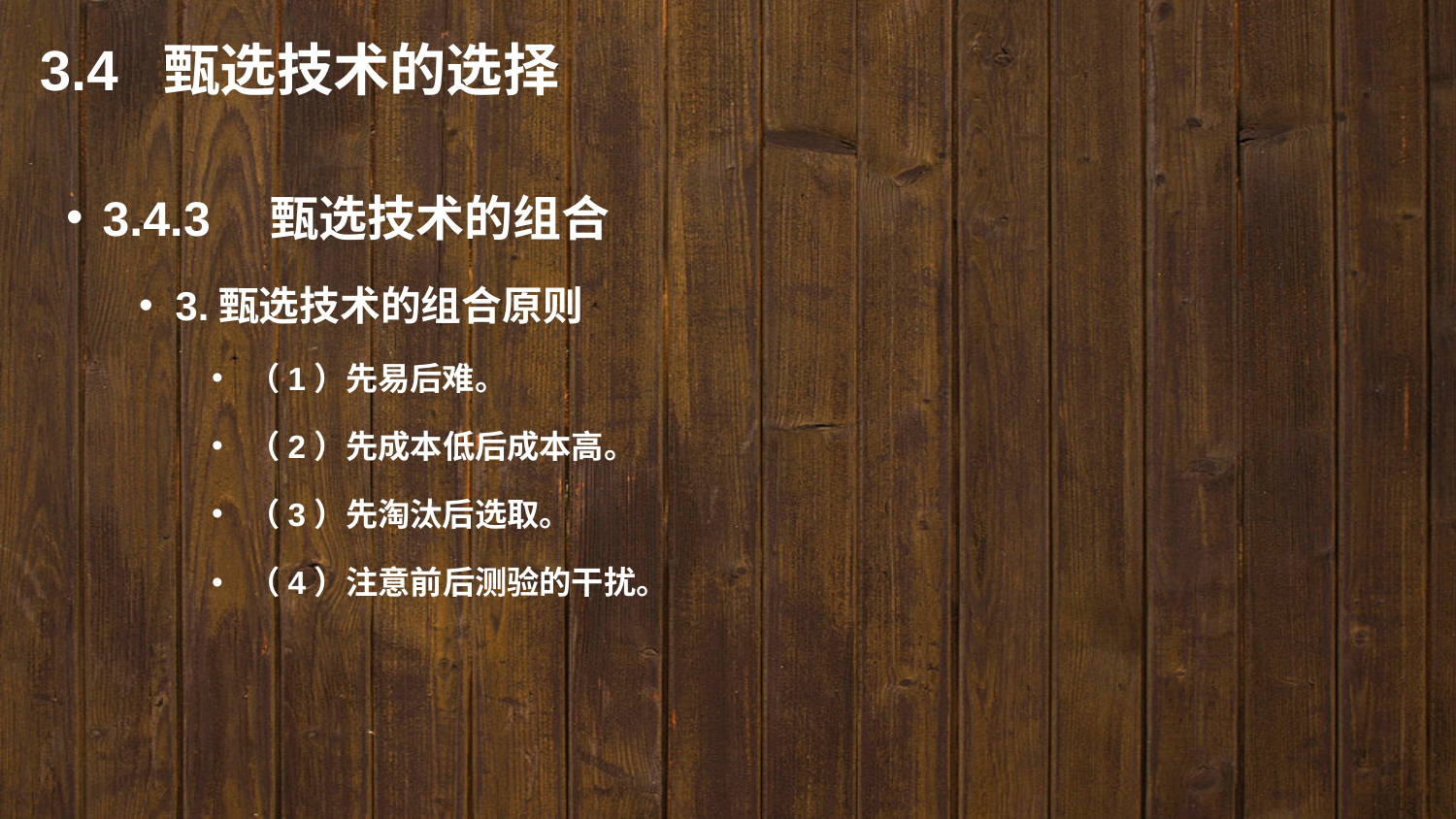

3.4  甄选技术的选择
3.4.3　甄选技术的组合
3.甄选技术的组合原则
（1）先易后难。
（2）先成本低后成本高。
（3）先淘汰后选取。
（4）注意前后测验的干扰。